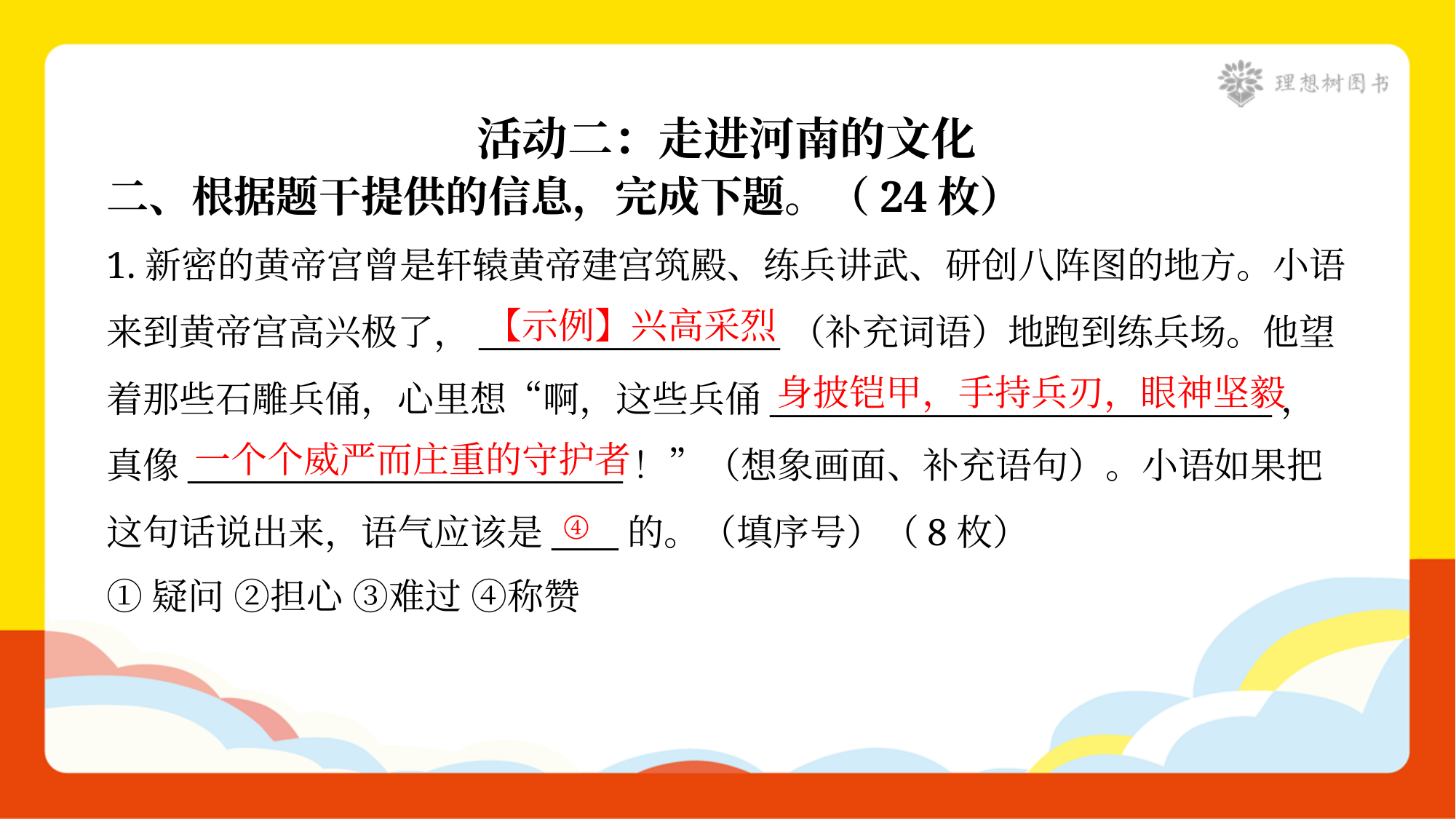

活动二：走进河南的文化
二、根据题干提供的信息，完成下题。（24枚）
1.新密的黄帝宫曾是轩辕黄帝建宫筑殿、练兵讲武、研创八阵图的地方。小语
来到黄帝宫高兴极了，__________________（补充词语）地跑到练兵场。他望
着那些石雕兵俑，心里想“啊，这些兵俑______________________________，
真像__________________________！”（想象画面、补充语句）。小语如果把
这句话说出来，语气应该是____的。（填序号）（8枚）
①疑问 ②担心 ③难过 ④称赞
【示例】兴高采烈
身披铠甲，手持兵刃，眼神坚毅
一个个威严而庄重的守护者
④